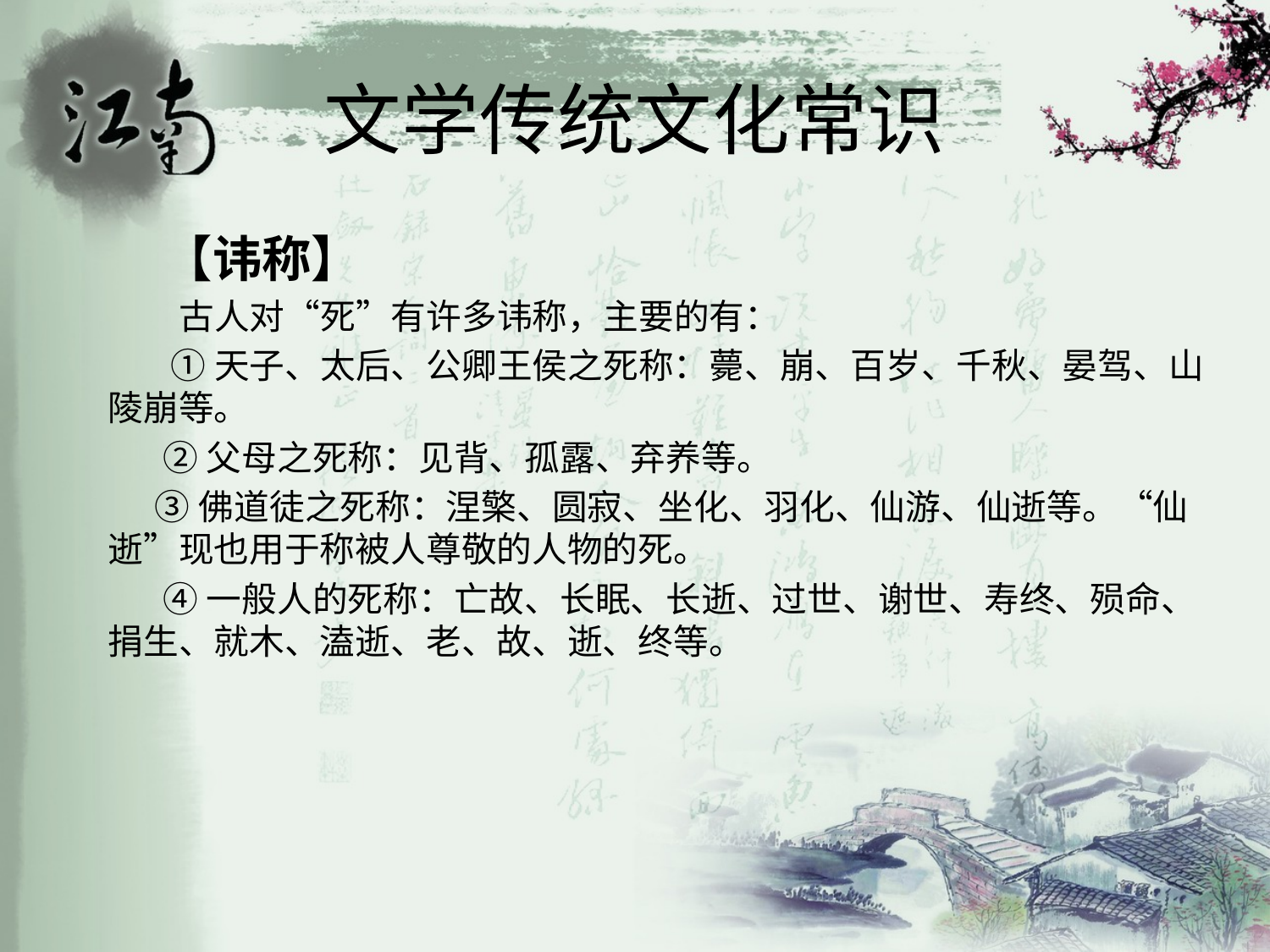

# 文学传统文化常识
      【讳称】
        古人对“死”有许多讳称，主要的有：
        ①天子、太后、公卿王侯之死称：薨、崩、百岁、千秋、晏驾、山陵崩等。
       ②父母之死称：见背、孤露、弃养等。
      ③佛道徒之死称：涅檠、圆寂、坐化、羽化、仙游、仙逝等。“仙逝”现也用于称被人尊敬的人物的死。
       ④一般人的死称：亡故、长眠、长逝、过世、谢世、寿终、殒命、捐生、就木、溘逝、老、故、逝、终等。